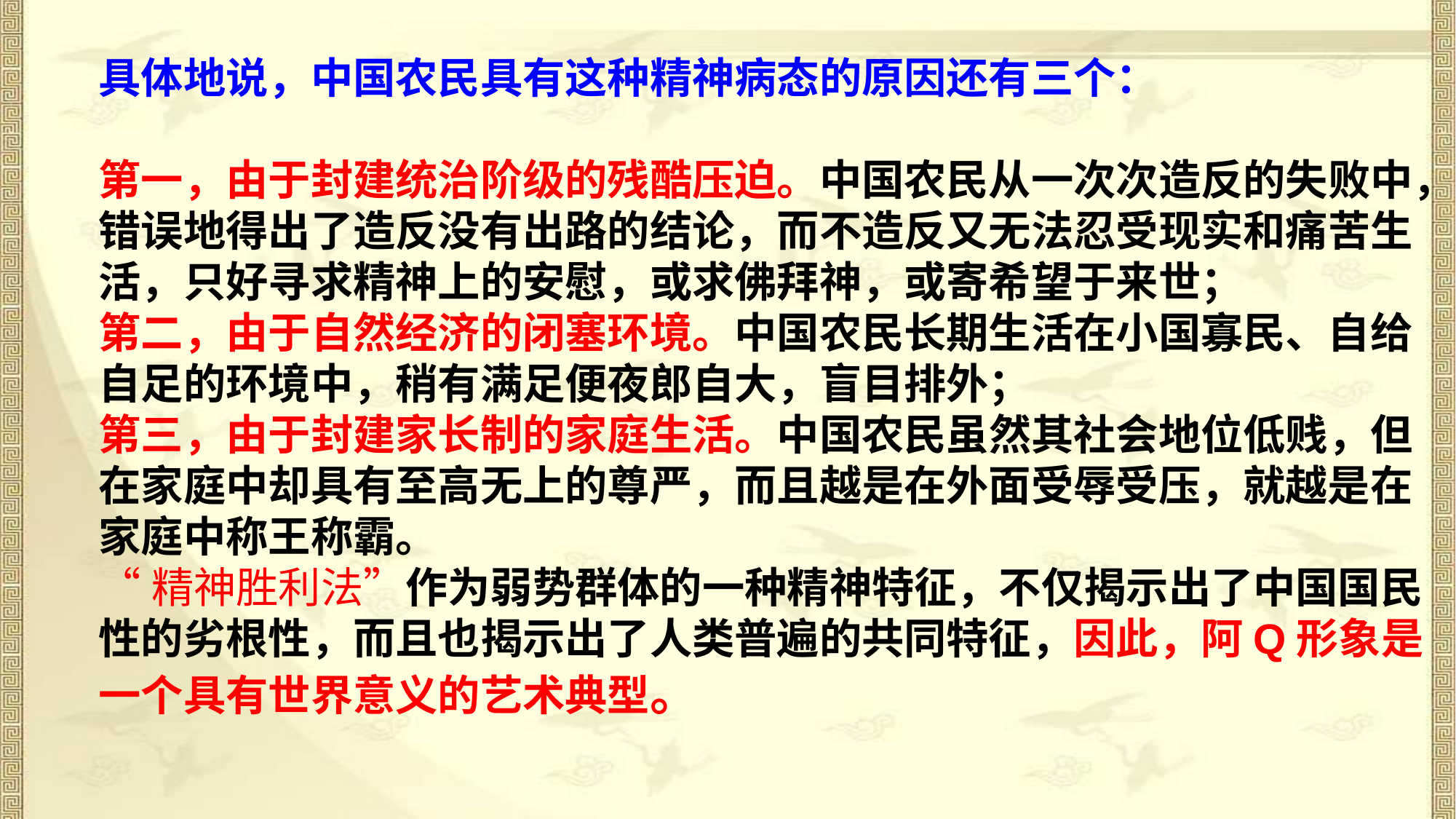

具体地说，中国农民具有这种精神病态的原因还有三个：

第一，由于封建统治阶级的残酷压迫。中国农民从一次次造反的失败中，错误地得出了造反没有出路的结论，而不造反又无法忍受现实和痛苦生活，只好寻求精神上的安慰，或求佛拜神，或寄希望于来世；
第二，由于自然经济的闭塞环境。中国农民长期生活在小国寡民、自给自足的环境中，稍有满足便夜郎自大，盲目排外；
第三，由于封建家长制的家庭生活。中国农民虽然其社会地位低贱，但在家庭中却具有至高无上的尊严，而且越是在外面受辱受压，就越是在家庭中称王称霸。
“精神胜利法”作为弱势群体的一种精神特征，不仅揭示出了中国国民性的劣根性，而且也揭示出了人类普遍的共同特征，因此，阿Q形象是一个具有世界意义的艺术典型。